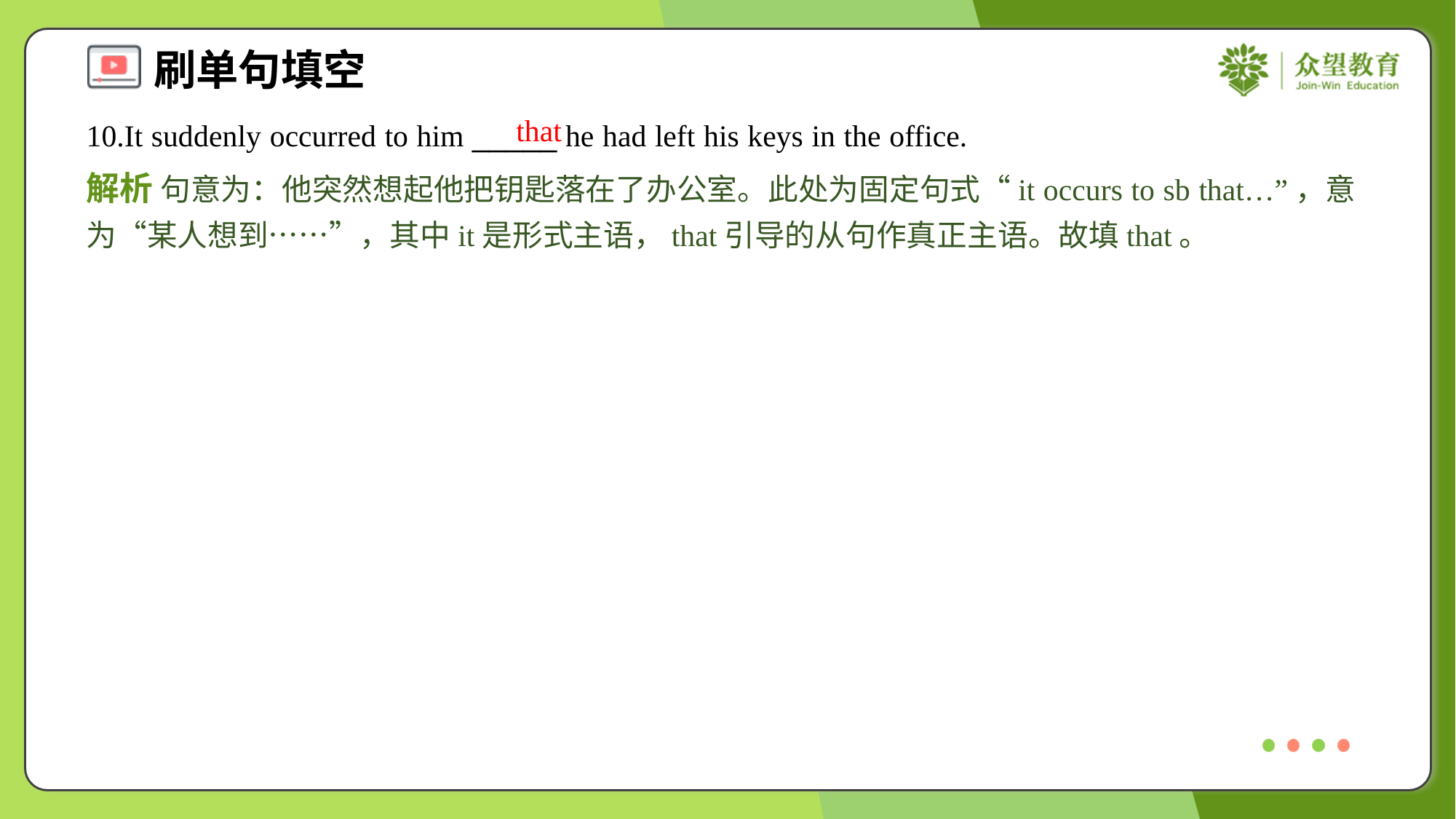

that
10.It suddenly occurred to him _____ he had left his keys in the office.
解析 句意为：他突然想起他把钥匙落在了办公室。此处为固定句式“it occurs to sb that…”，意为“某人想到……”，其中it是形式主语，that引导的从句作真正主语。故填that。